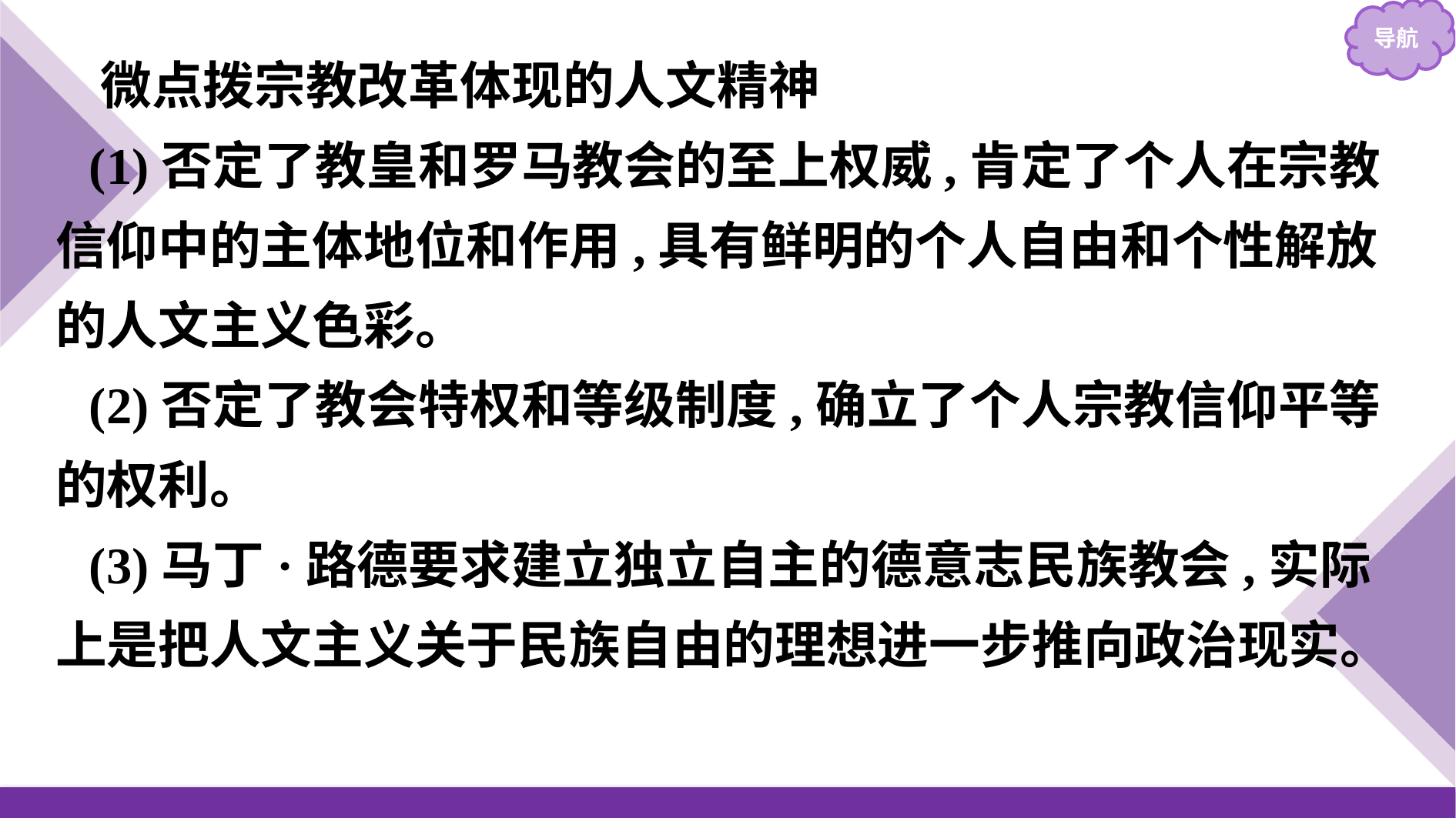

微点拨宗教改革体现的人文精神
(1)否定了教皇和罗马教会的至上权威,肯定了个人在宗教信仰中的主体地位和作用,具有鲜明的个人自由和个性解放的人文主义色彩。
(2)否定了教会特权和等级制度,确立了个人宗教信仰平等的权利。
(3)马丁·路德要求建立独立自主的德意志民族教会,实际上是把人文主义关于民族自由的理想进一步推向政治现实。